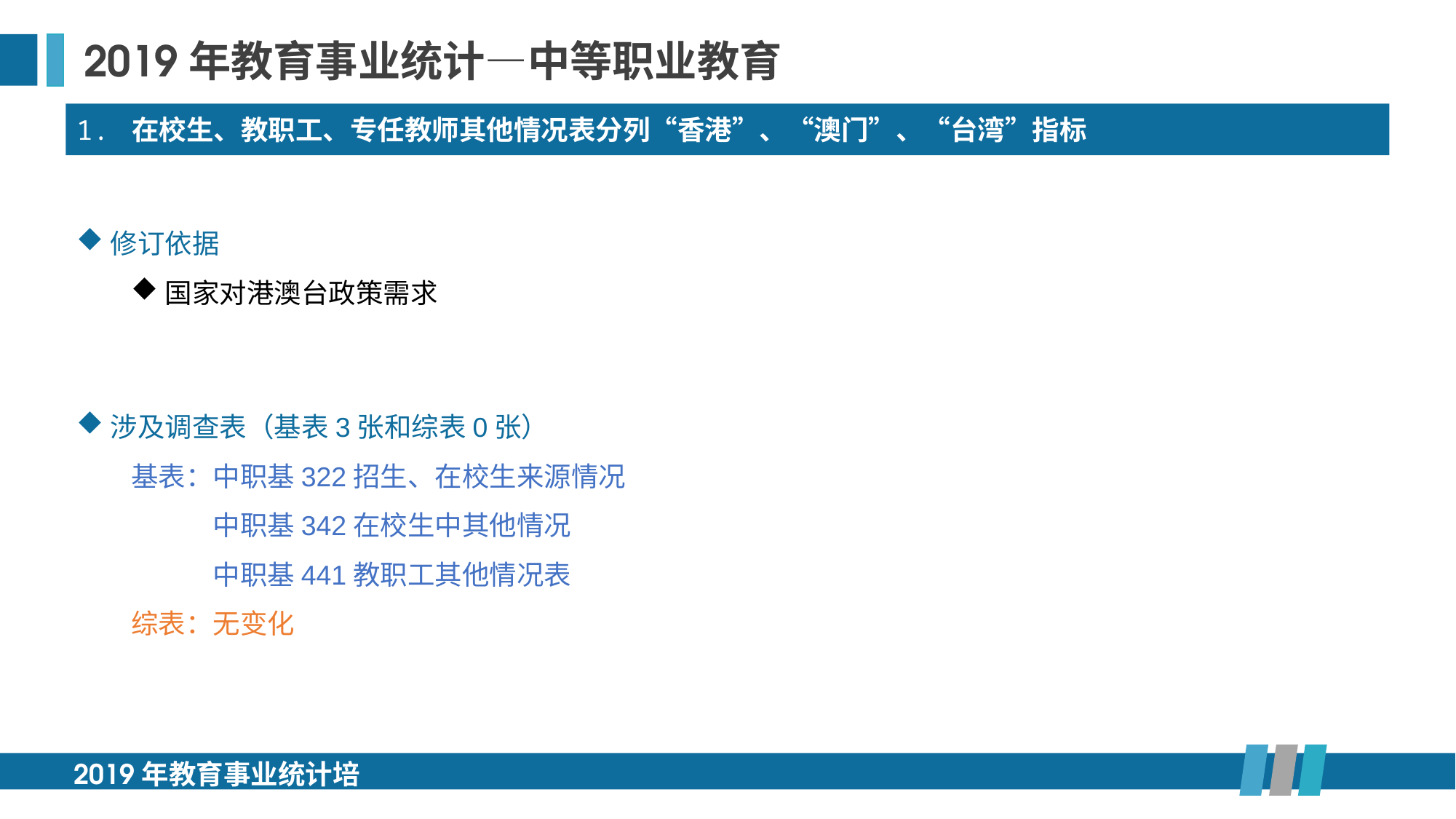

2019年教育事业统计—中等职业教育

1. 在校生、教职工、专任教师其他情况表分列“香港”、“澳门”、“台湾”指标
修订依据
国家对港澳台政策需求
涉及调查表（基表3张和综表0张）
基表：中职基322招生、在校生来源情况
基表：中职基342在校生中其他情况
基表：中职基441教职工其他情况表
综表：无变化

2019年教育事业统计培训